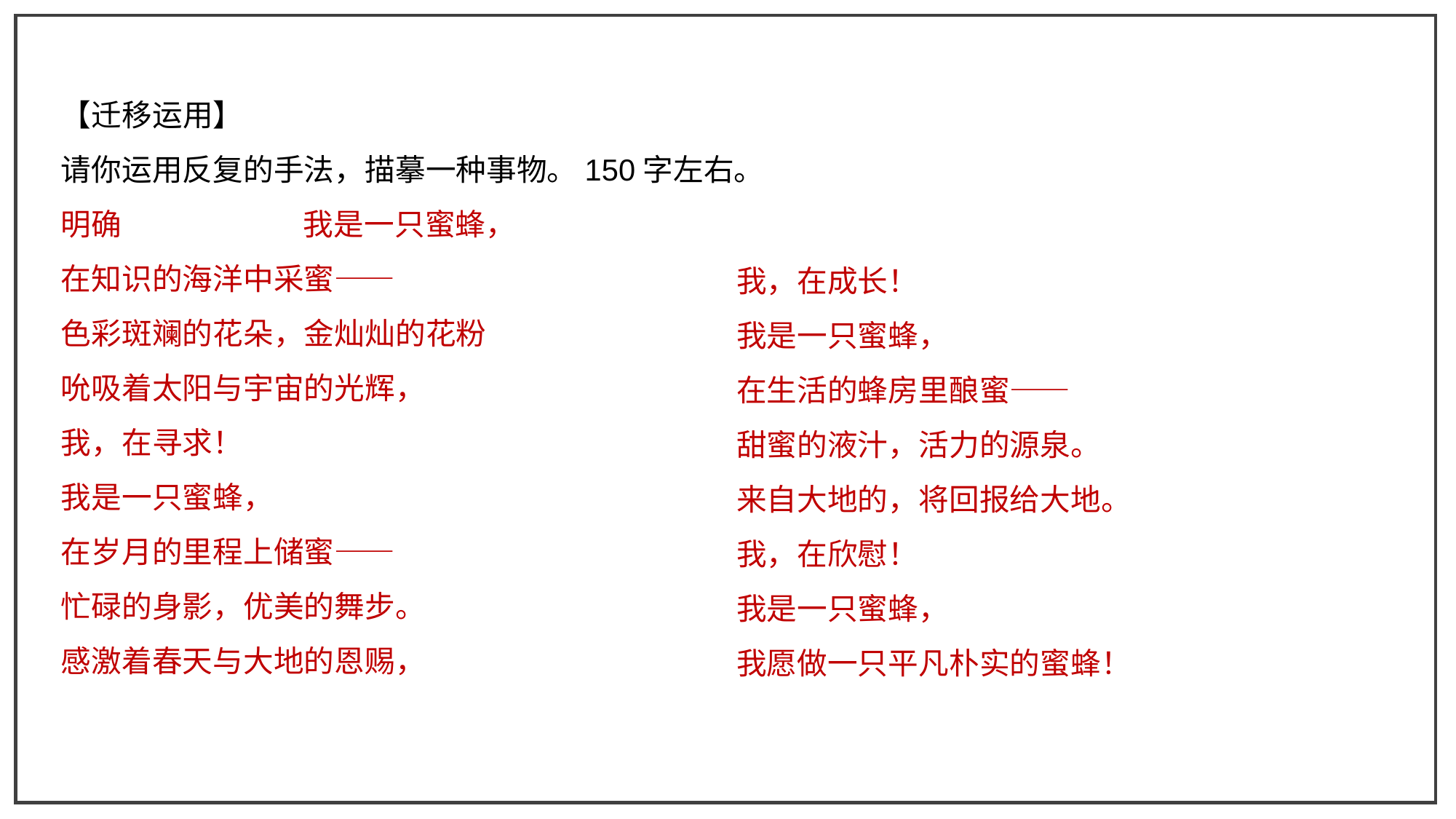

【迁移运用】
请你运用反复的手法，描摹一种事物。150字左右。
明确                           我是一只蜜蜂，
在知识的海洋中采蜜——
色彩斑斓的花朵，金灿灿的花粉
吮吸着太阳与宇宙的光辉，
我，在寻求！
我是一只蜜蜂，
在岁月的里程上储蜜——
忙碌的身影，优美的舞步。
感激着春天与大地的恩赐，

我，在成长！
我是一只蜜蜂，
在生活的蜂房里酿蜜——
甜蜜的液汁，活力的源泉。
来自大地的，将回报给大地。
我，在欣慰！
我是一只蜜蜂，
我愿做一只平凡朴实的蜜蜂！